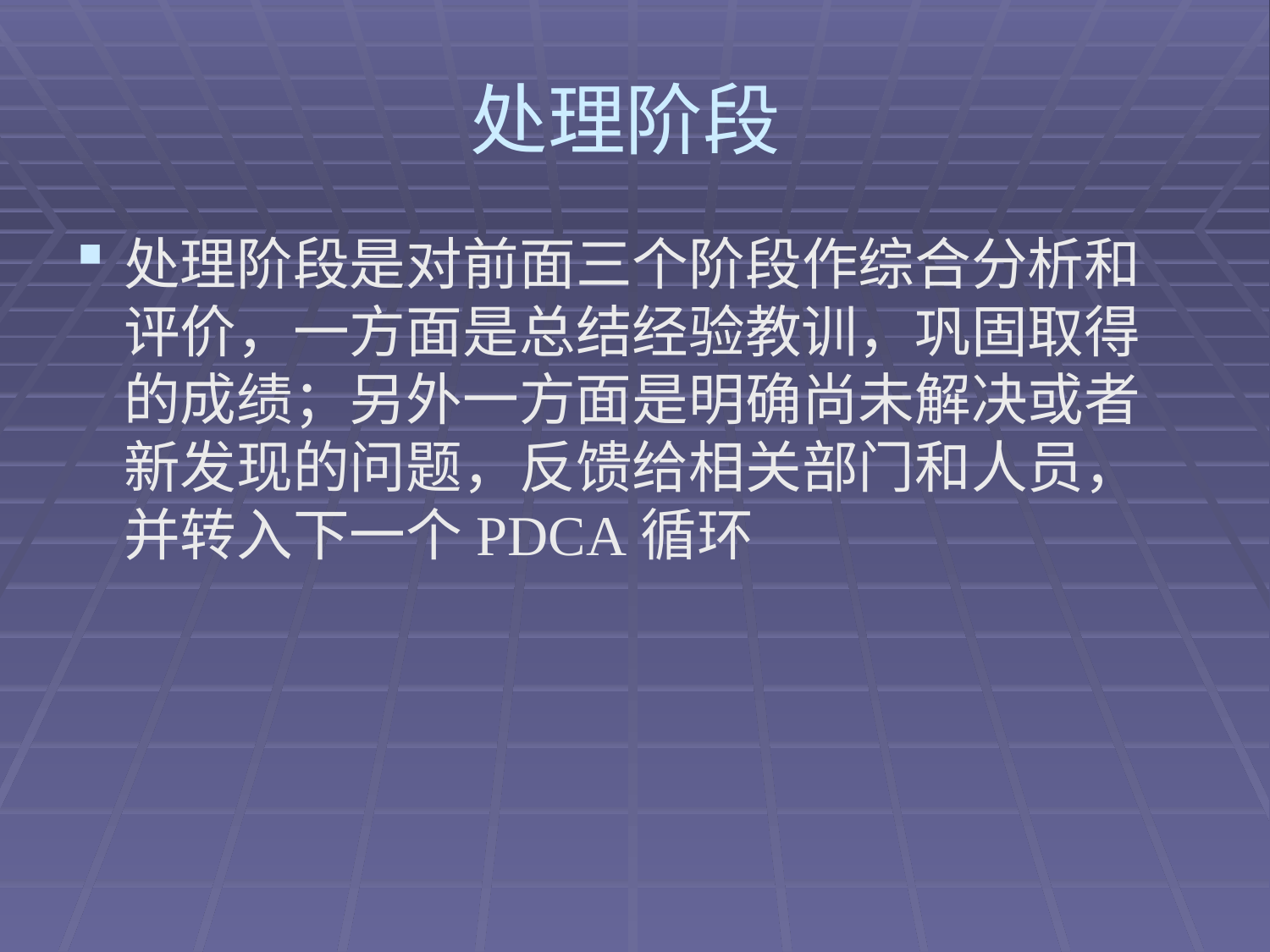

# 处理阶段
处理阶段是对前面三个阶段作综合分析和评价，一方面是总结经验教训，巩固取得的成绩；另外一方面是明确尚未解决或者新发现的问题，反馈给相关部门和人员，并转入下一个PDCA循环